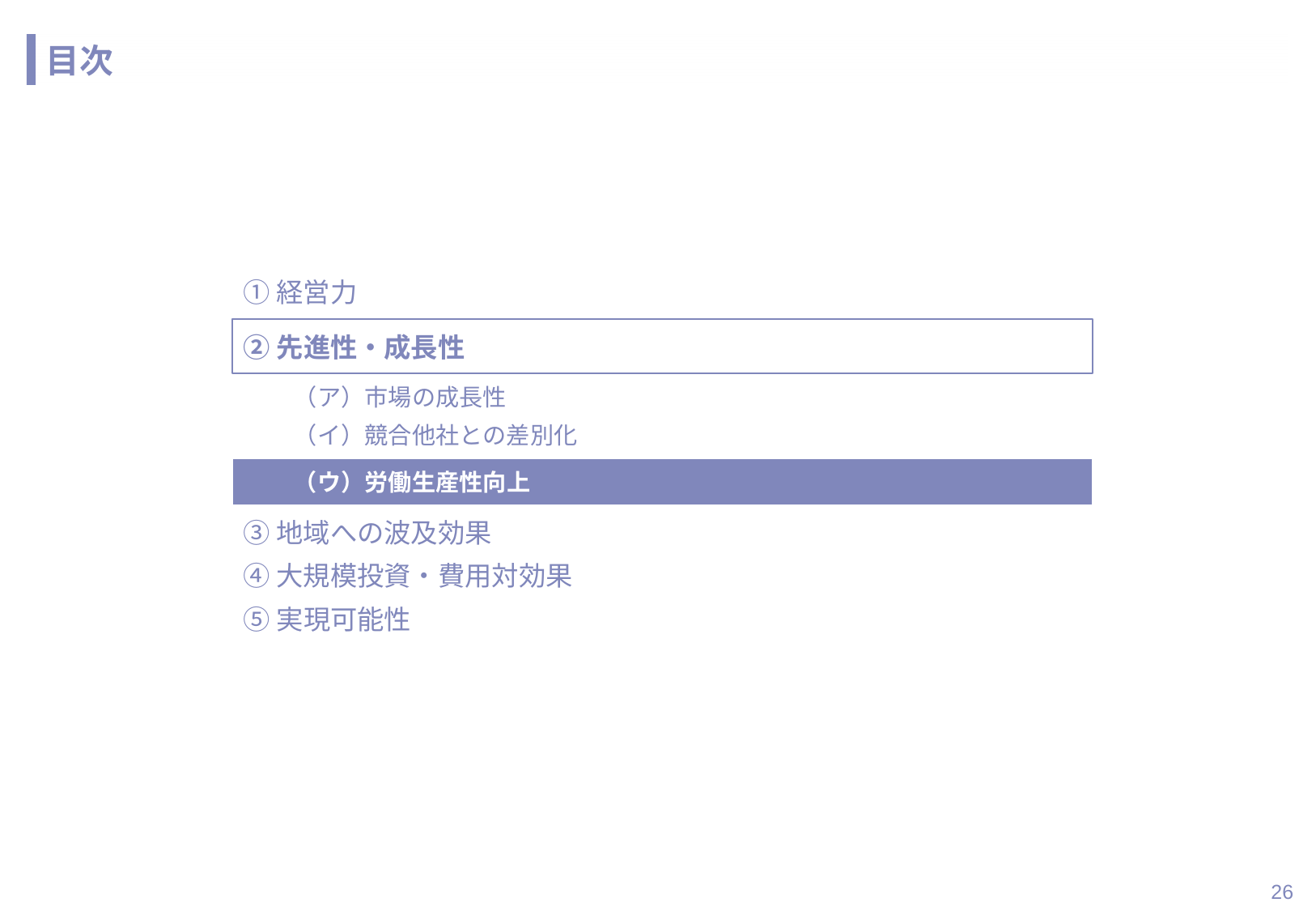

# 目次
①経営力
②先進性・成長性
（ア）市場の成長性
（イ）競合他社との差別化
（ウ）労働生産性向上
③地域への波及効果
④大規模投資・費用対効果
⑤実現可能性